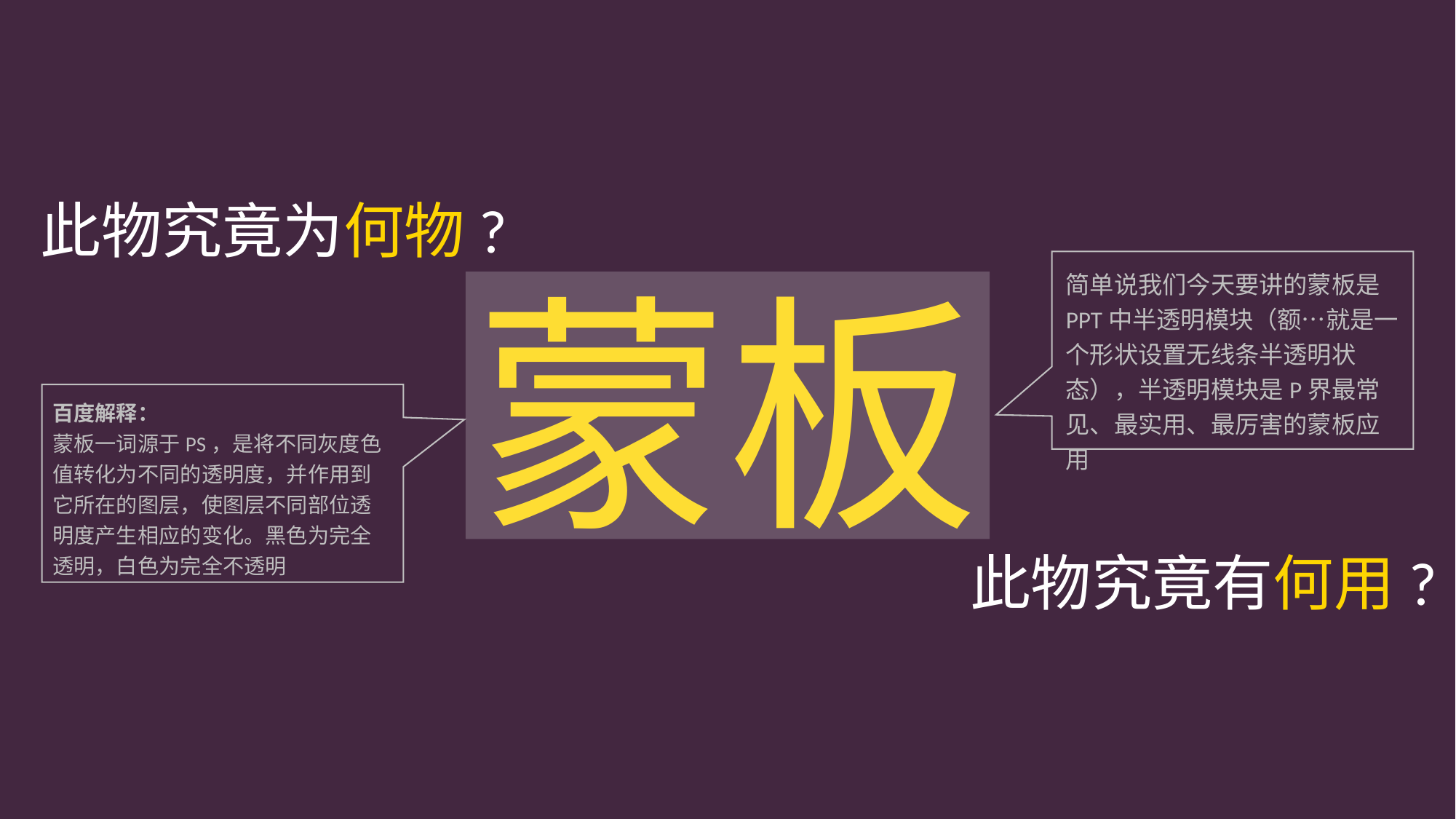

此物究竟为何物?
蒙板

简单说我们今天要讲的蒙板是PPT中半透明模块（额…就是一个形状设置无线条半透明状态），半透明模块是P界最常见、最实用、最厉害的蒙板应用

百度解释：
蒙板一词源于PS，是将不同灰度色值转化为不同的透明度，并作用到它所在的图层，使图层不同部位透明度产生相应的变化。黑色为完全透明，白色为完全不透明
此物究竟有何用?